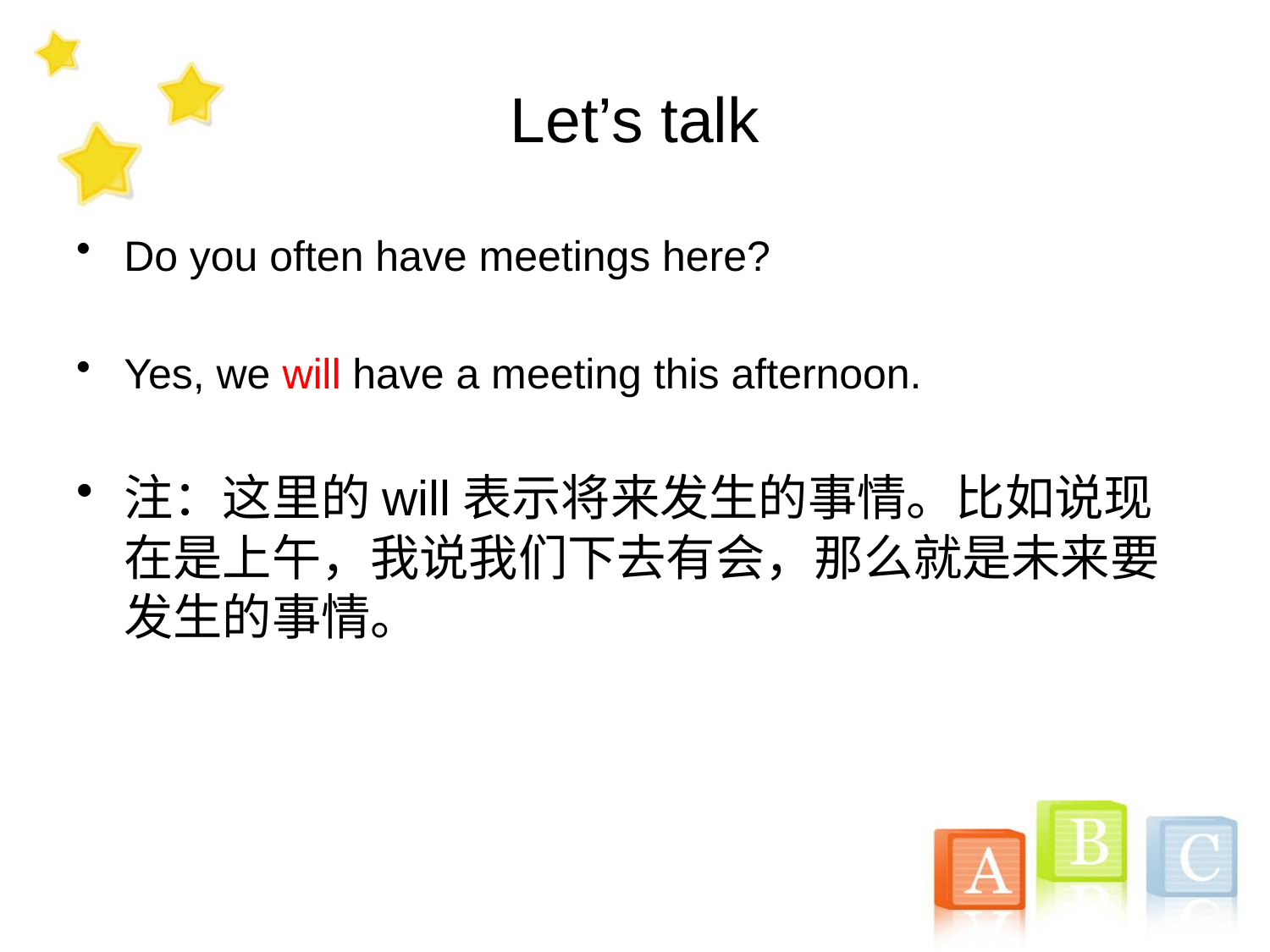

# Let’s talk
Do you often have meetings here?

Yes, we will have a meeting this afternoon.

注：这里的will表示将来发生的事情。比如说现在是上午，我说我们下去有会，那么就是未来要发生的事情。